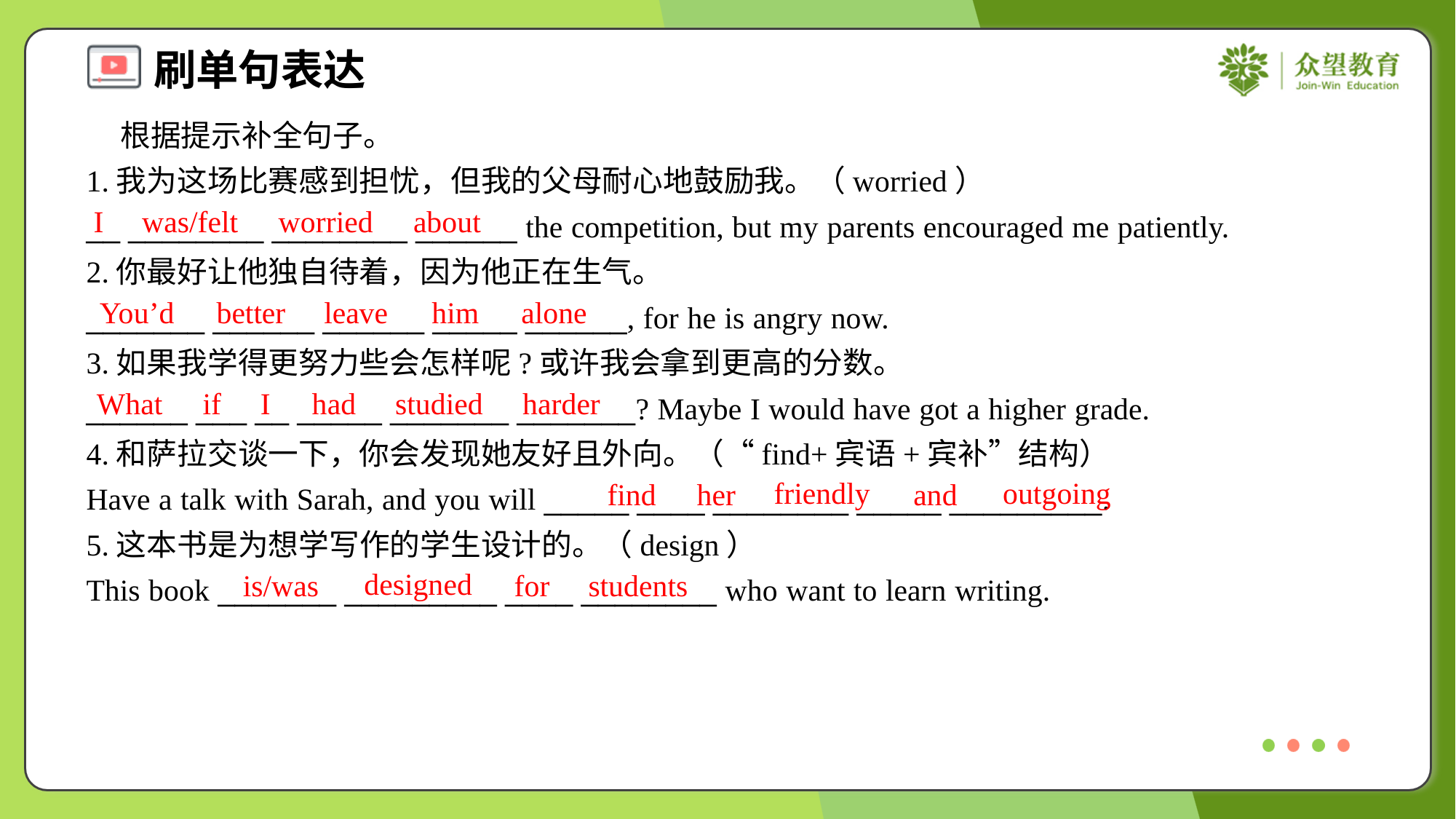

根据提示补全句子。
1.我为这场比赛感到担忧，但我的父母耐心地鼓励我。（worried）
__ ________ ________ ______ the competition, but my parents encouraged me patiently.
2.你最好让他独自待着，因为他正在生气。
_______ ______ ______ _____ ______, for he is angry now.
3.如果我学得更努力些会怎样呢?或许我会拿到更高的分数。
______ ___ __ _____ _______ _______? Maybe I would have got a higher grade.
4.和萨拉交谈一下，你会发现她友好且外向。（“find+宾语+宾补”结构）
Have a talk with Sarah, and you will _____ ____ ________ _____ _________.
5.这本书是为想学写作的学生设计的。（design）
This book _______ _________ ____ ________ who want to learn writing.
I
was/felt
worried
about
You’d
better
leave
him
alone
What
if
I
had
studied
harder
friendly
outgoing
find
her
and
designed
is/was
for
students